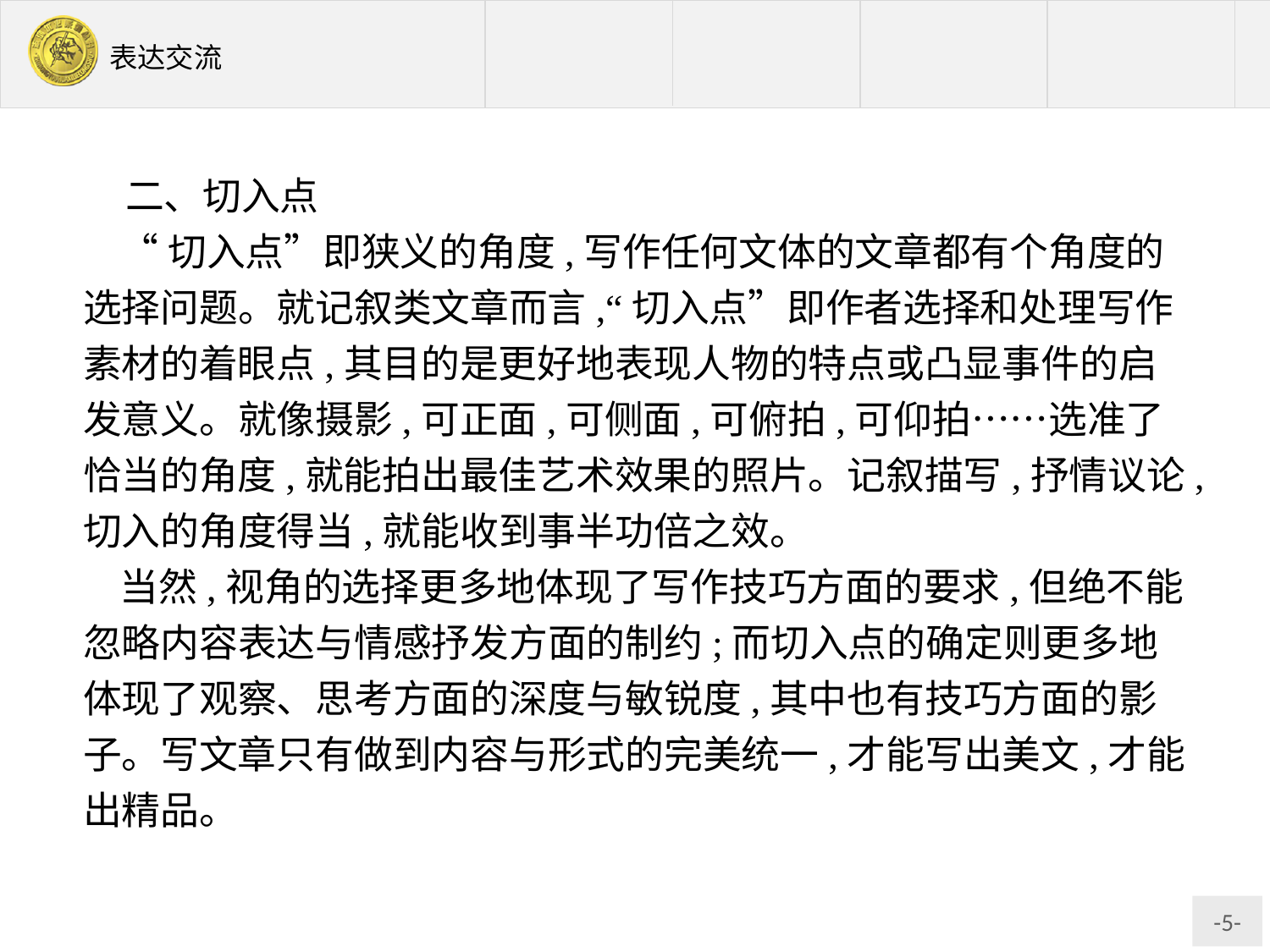

二、切入点
“切入点”即狭义的角度,写作任何文体的文章都有个角度的选择问题。就记叙类文章而言,“切入点”即作者选择和处理写作素材的着眼点,其目的是更好地表现人物的特点或凸显事件的启发意义。就像摄影,可正面,可侧面,可俯拍,可仰拍……选准了恰当的角度,就能拍出最佳艺术效果的照片。记叙描写,抒情议论,切入的角度得当,就能收到事半功倍之效。
当然,视角的选择更多地体现了写作技巧方面的要求,但绝不能忽略内容表达与情感抒发方面的制约;而切入点的确定则更多地体现了观察、思考方面的深度与敏锐度,其中也有技巧方面的影子。写文章只有做到内容与形式的完美统一,才能写出美文,才能出精品。